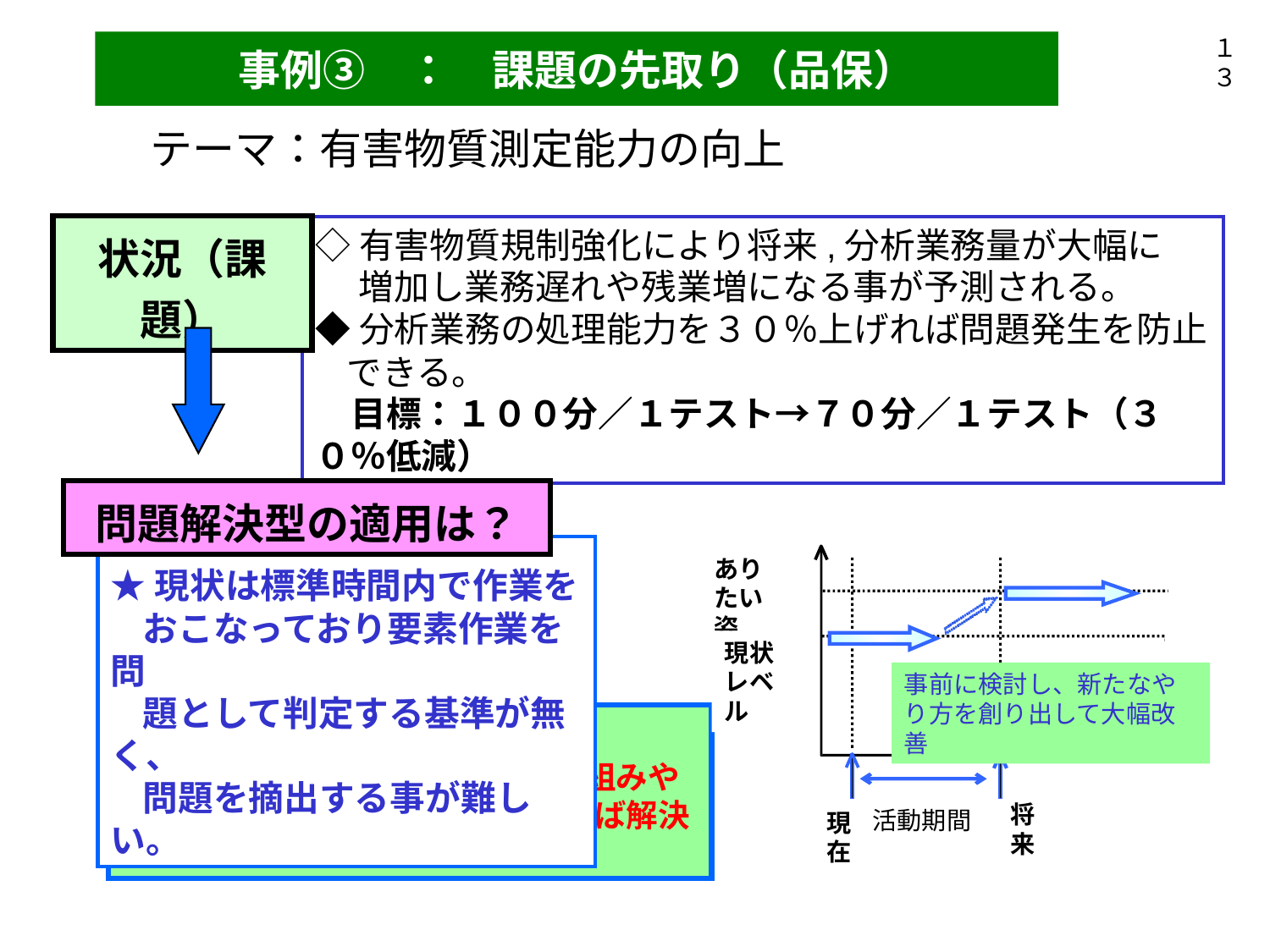

１３
事例③　：　課題の先取り（品保）
テーマ：有害物質測定能力の向上
状況（課題）
◇有害物質規制強化により将来,分析業務量が大幅に
　 増加し業務遅れや残業増になる事が予測される。
◆分析業務の処理能力を３０％上げれば問題発生を防止
    できる。
　目標：１００分／１テスト→７０分／１テスト（３０％低減）

問題解決型の適用は？

★現状は標準時間内で作業を
    おこなっており要素作業を問
    題として判定する基準が無く、
    問題を摘出する事が難しい。

ありたい姿

現状レベル

事前に検討し、新たなやり方を創り出して大幅改善

将来
活動期間
現在

★ ３０％もの効率化は仕事の仕組みや
    進め方を根本的に見直さなければ解決
    が困難な場合が多い。